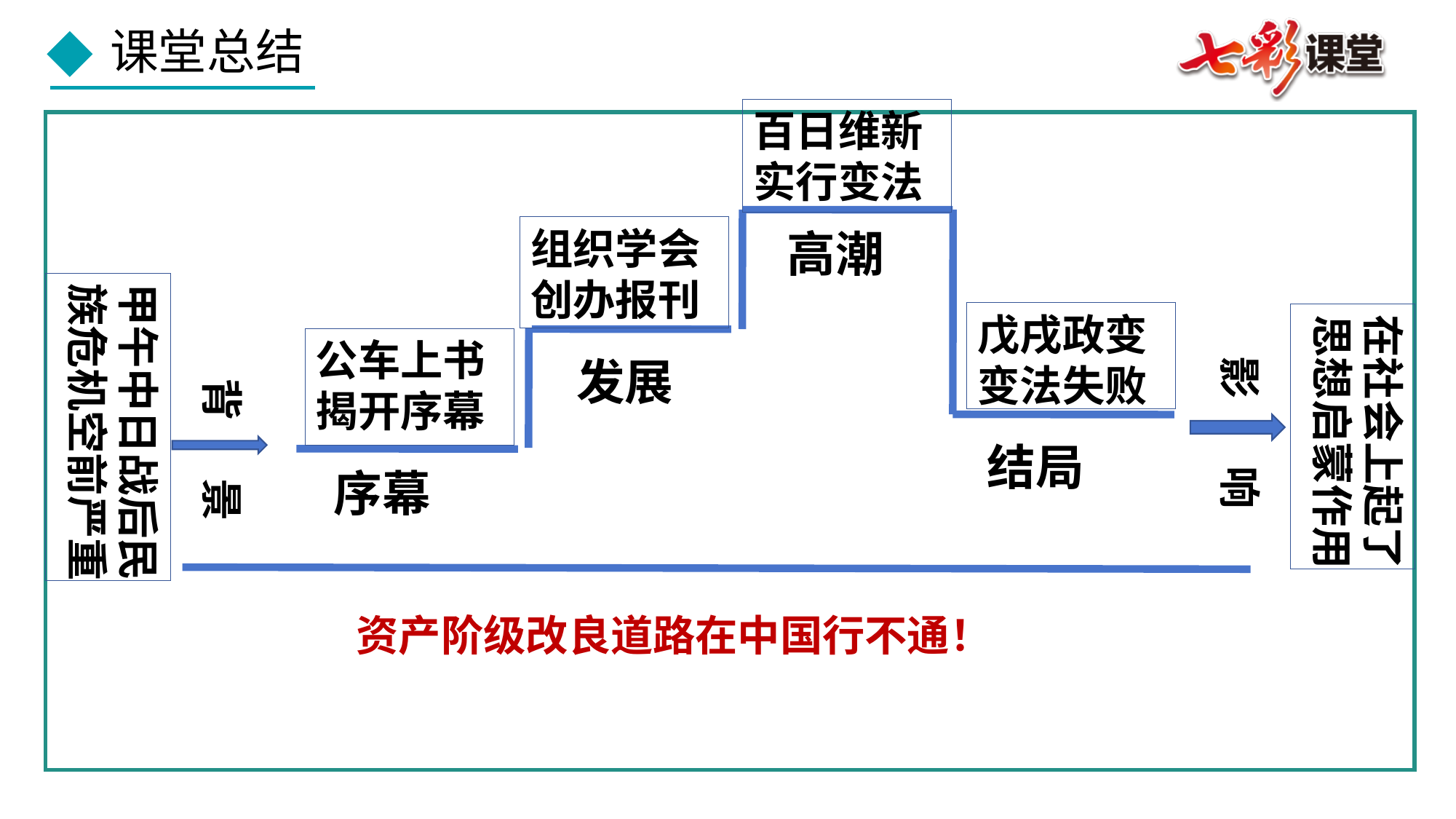

百日维新实行变法
组织学会创办报刊
高潮
甲午中日战后民
族危机空前严重
戊戌政变变法失败
在社会上起了
思想启蒙作用
公车上书揭开序幕
影       响
发展
背      景

结局

序幕
资产阶级改良道路在中国行不通！